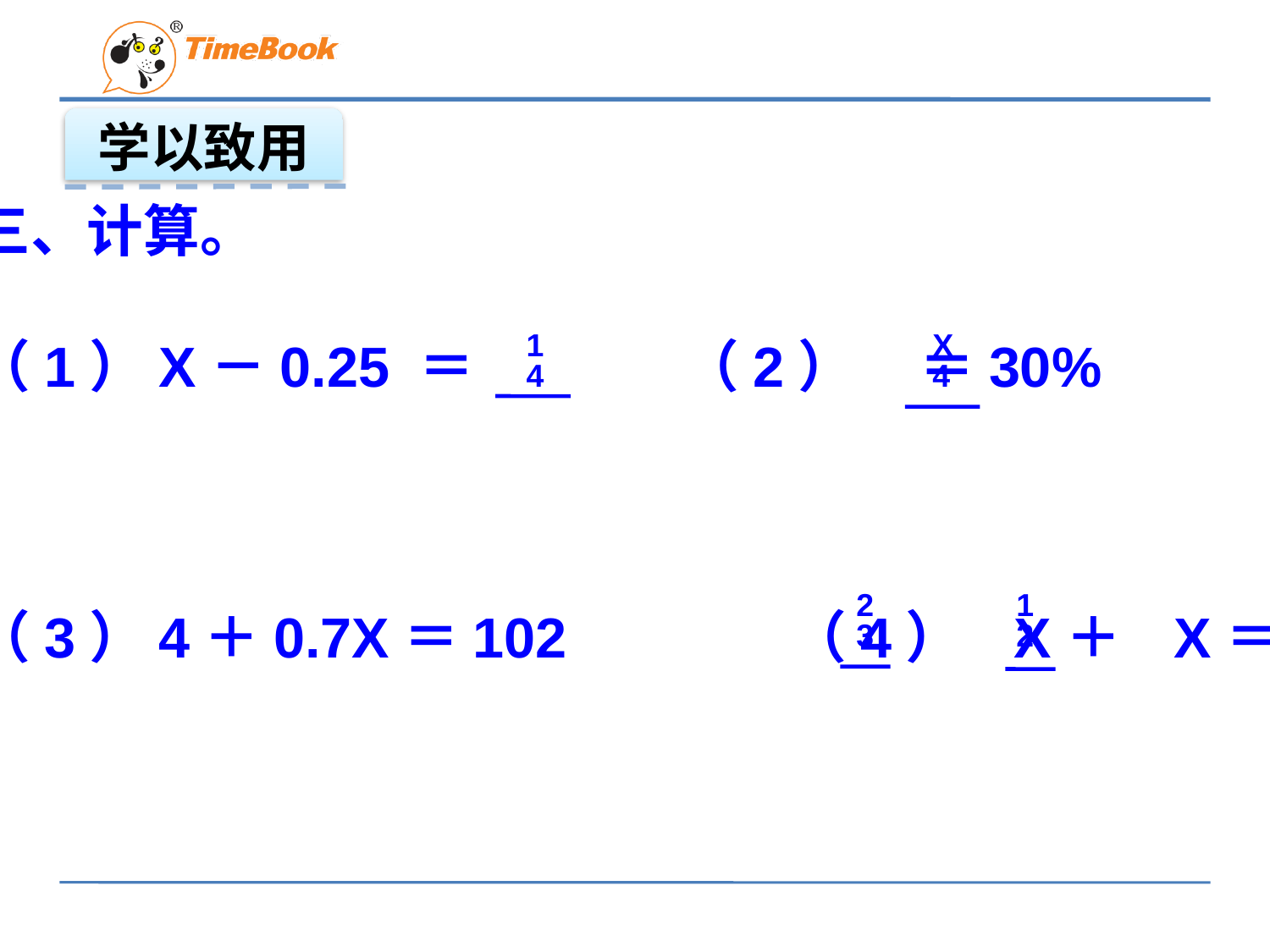

学以致用
三、计算。

（1）X－0.25 ＝   		（2）     ＝30%

（3）4＋0.7X＝102	      （4）   X＋   X＝42
 1
 4

 X
 4

 2
 3

 1
 2